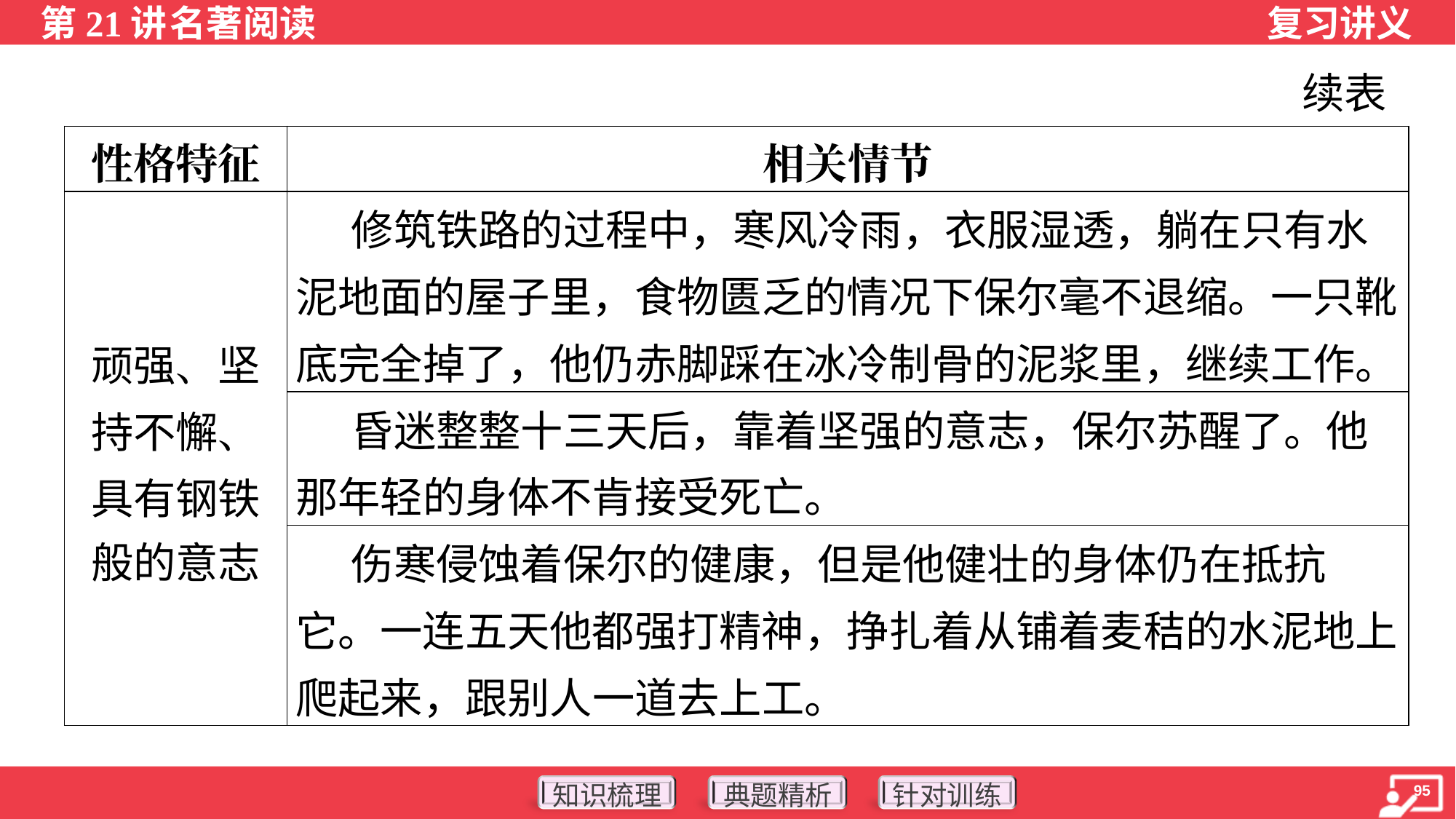

续表
| 性格特征 | 相关情节 |
| --- | --- |
| 顽强、坚 持不懈、 具有钢铁 般的意志 | 修筑铁路的过程中，寒风冷雨，衣服湿透，躺在只有水泥地面的屋子里，食物匮乏的情况下保尔毫不退缩。一只靴底完全掉了，他仍赤脚踩在冰冷制骨的泥浆里，继续工作。 |
|  | 昏迷整整十三天后，靠着坚强的意志，保尔苏醒了。他那年轻的身体不肯接受死亡。 |
|  | 伤寒侵蚀着保尔的健康，但是他健壮的身体仍在抵抗 它。一连五天他都强打精神，挣扎着从铺着麦秸的水泥地上爬起来，跟别人一道去上工。 |